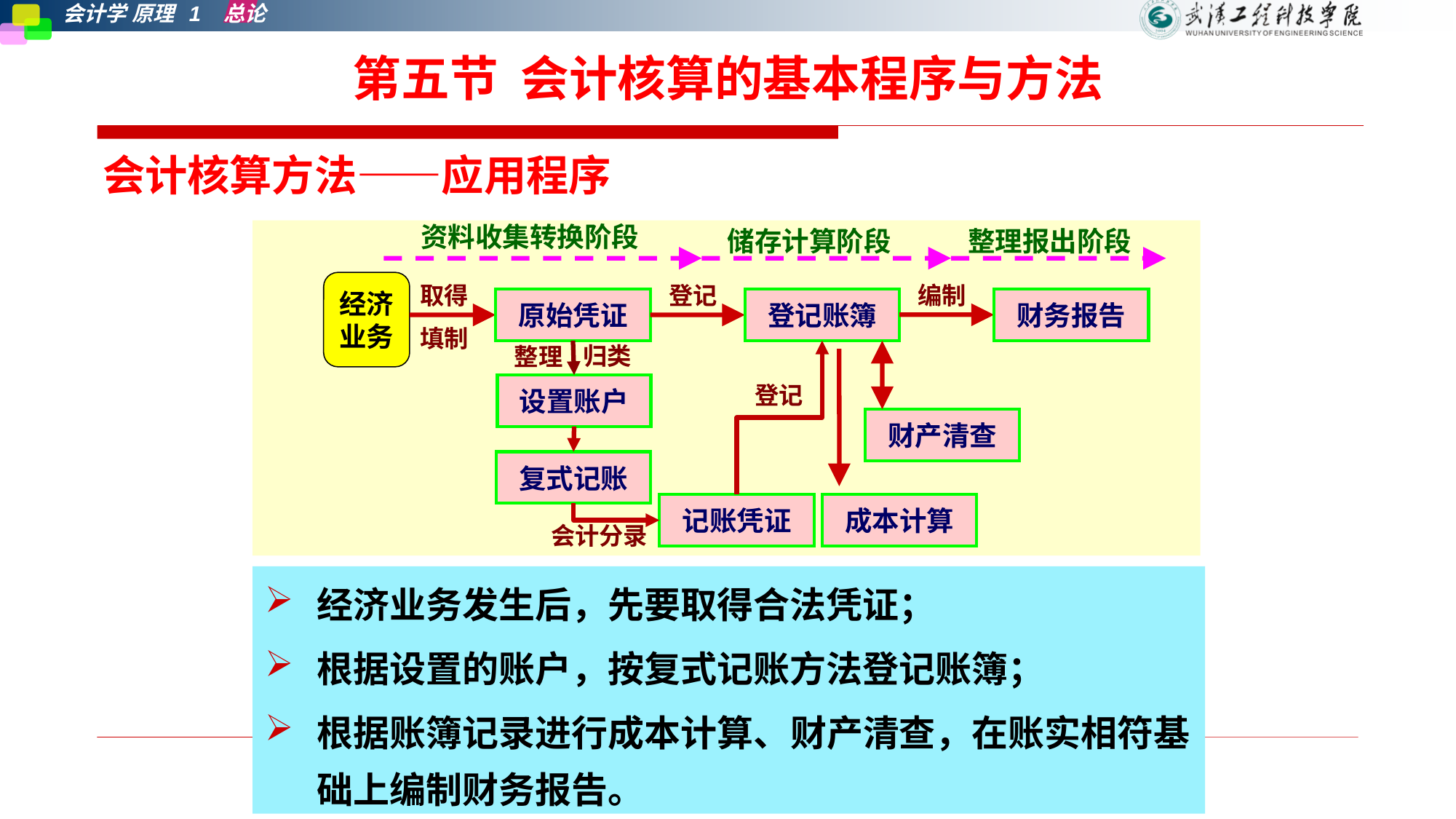

# 第五节  会计核算的基本程序与方法
会计核算方法——应用程序
资料收集转换阶段

储存计算阶段
整理报出阶段

经济
业务
取得
登记
编制
财务报告
原始凭证
登记账簿

填制
归类

整理

设置账户
登记
财产清查
复式记账
记账凭证
成本计算
会计分录
经济业务发生后，先要取得合法凭证；
根据设置的账户，按复式记账方法登记账簿；
根据账簿记录进行成本计算、财产清查，在账实相符基础上编制财务报告。